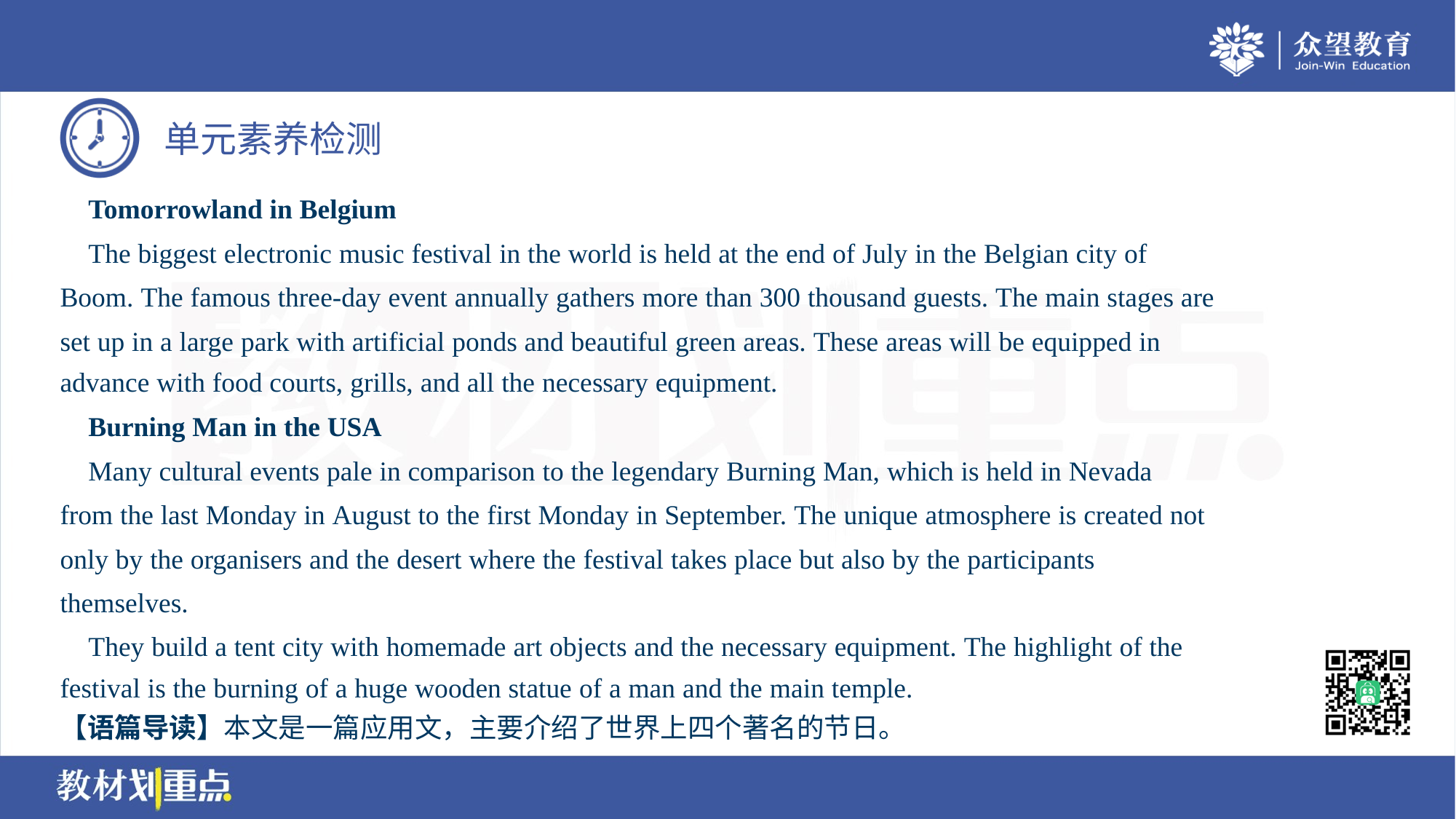

Tomorrowland in Belgium
    The biggest electronic music festival in the world is held at the end of July in the Belgian city of
Boom. The famous three-day event annually gathers more than 300 thousand guests. The main stages are
set up in a large park with artificial ponds and beautiful green areas. These areas will be equipped in
advance with food courts, grills, and all the necessary equipment.
    Burning Man in the USA
    Many cultural events pale in comparison to the legendary Burning Man, which is held in Nevada
from the last Monday in August to the first Monday in September. The unique atmosphere is created not
only by the organisers and the desert where the festival takes place but also by the participants
themselves.
    They build a tent city with homemade art objects and the necessary equipment. The highlight of the
festival is the burning of a huge wooden statue of a man and the main temple.
【语篇导读】本文是一篇应用文，主要介绍了世界上四个著名的节日。